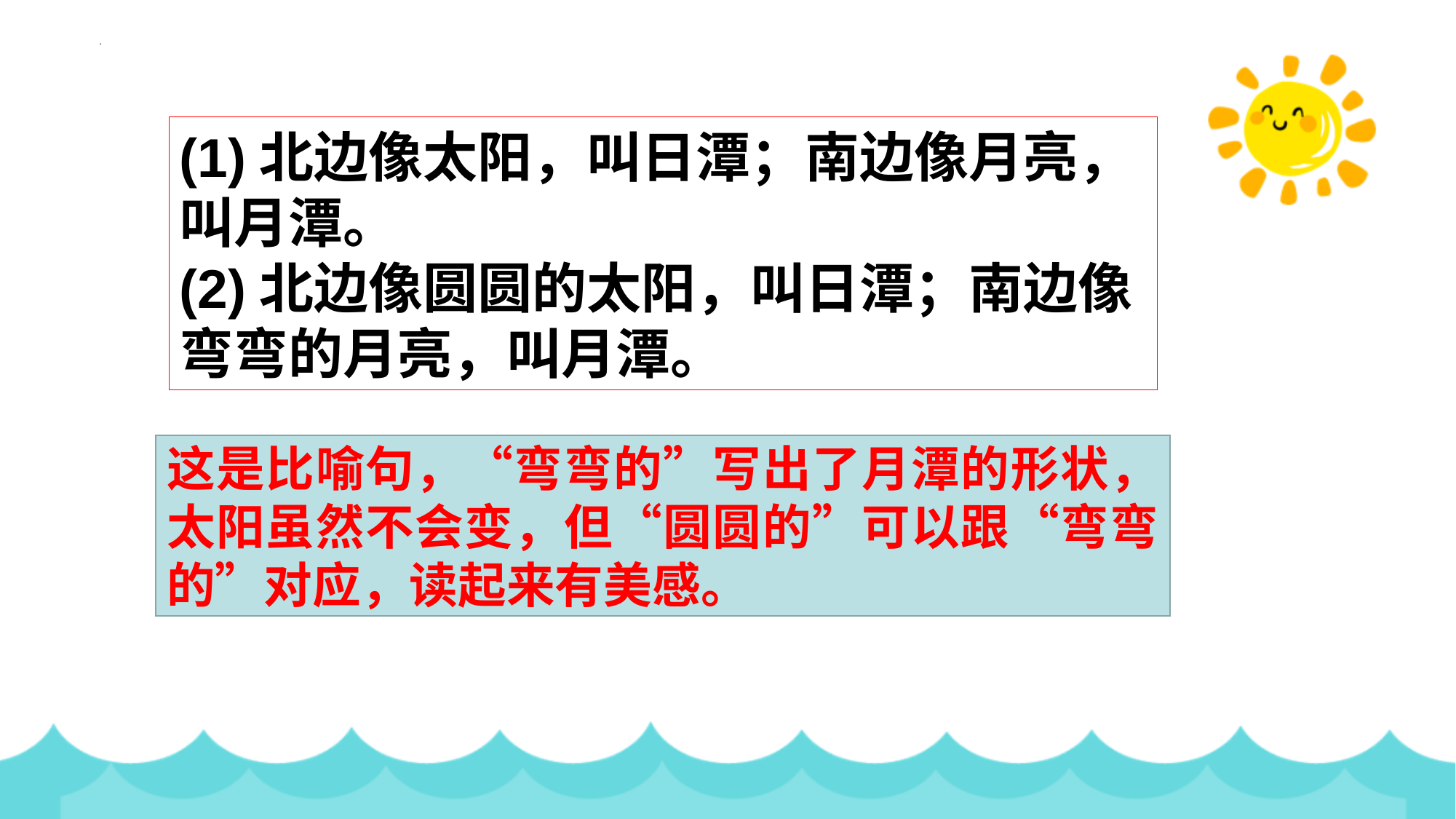

(1)北边像太阳，叫日潭；南边像月亮，叫月潭。
(2)北边像圆圆的太阳，叫日潭；南边像弯弯的月亮，叫月潭。

这是比喻句，“弯弯的”写出了月潭的形状，太阳虽然不会变，但“圆圆的”可以跟“弯弯的”对应，读起来有美感。